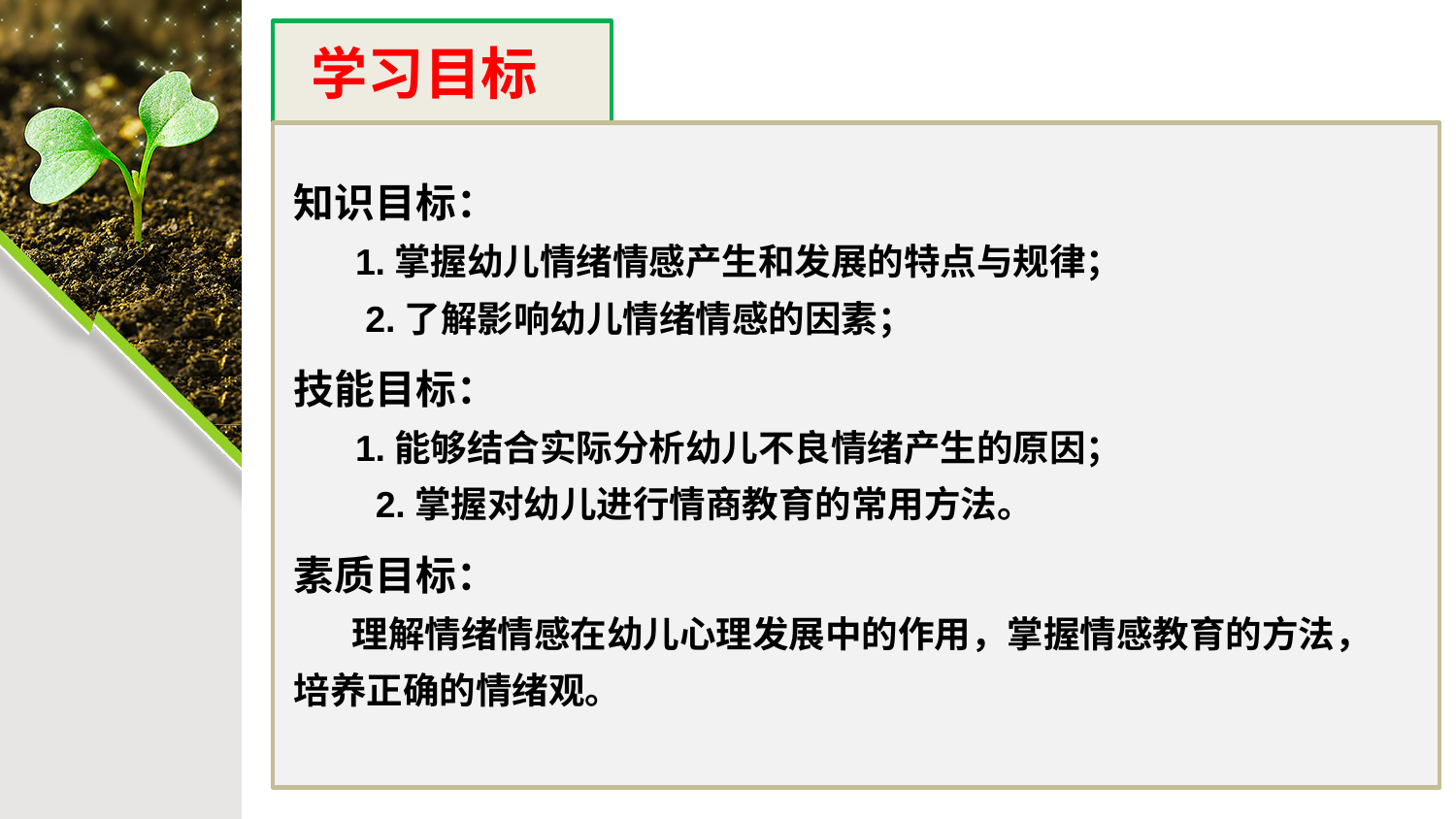

学习目标

知识目标：
      1.掌握幼儿情绪情感产生和发展的特点与规律；
       2.了解影响幼儿情绪情感的因素；
技能目标：
      1.能够结合实际分析幼儿不良情绪产生的原因；
        2.掌握对幼儿进行情商教育的常用方法。
素质目标：
      理解情绪情感在幼儿心理发展中的作用，掌握情感教育的方法，培养正确的情绪观。